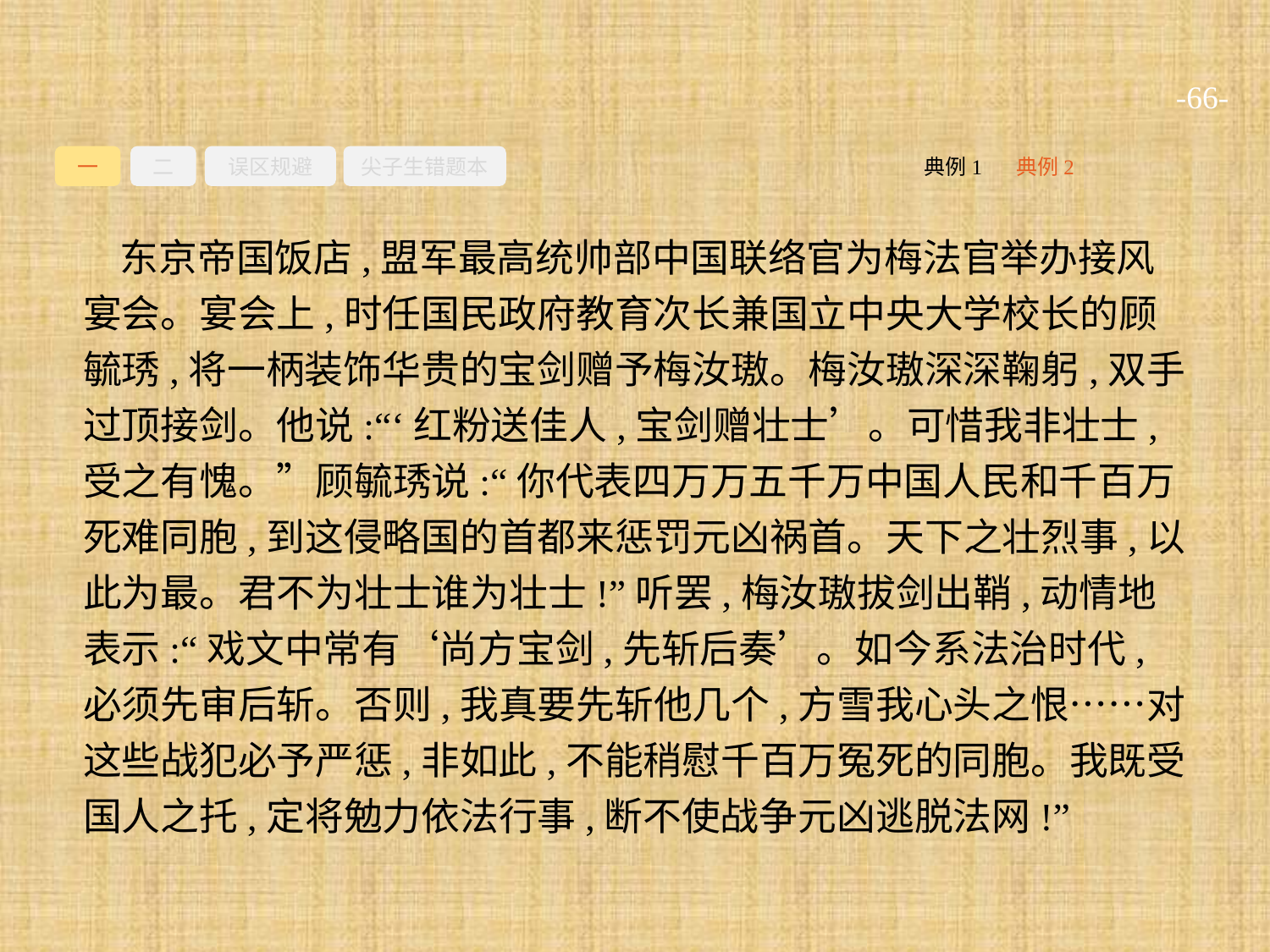

-66-
一
二
误区规避
尖子生错题本
典例2
典例1
东京帝国饭店,盟军最高统帅部中国联络官为梅法官举办接风宴会。宴会上,时任国民政府教育次长兼国立中央大学校长的顾毓琇,将一柄装饰华贵的宝剑赠予梅汝璈。梅汝璈深深鞠躬,双手过顶接剑。他说:“‘红粉送佳人,宝剑赠壮士’。可惜我非壮士,受之有愧。”顾毓琇说:“你代表四万万五千万中国人民和千百万死难同胞,到这侵略国的首都来惩罚元凶祸首。天下之壮烈事,以此为最。君不为壮士谁为壮士!”听罢,梅汝璈拔剑出鞘,动情地表示:“戏文中常有‘尚方宝剑,先斩后奏’。如今系法治时代,必须先审后斩。否则,我真要先斩他几个,方雪我心头之恨……对这些战犯必予严惩,非如此,不能稍慰千百万冤死的同胞。我既受国人之托,定将勉力依法行事,断不使战争元凶逃脱法网!”